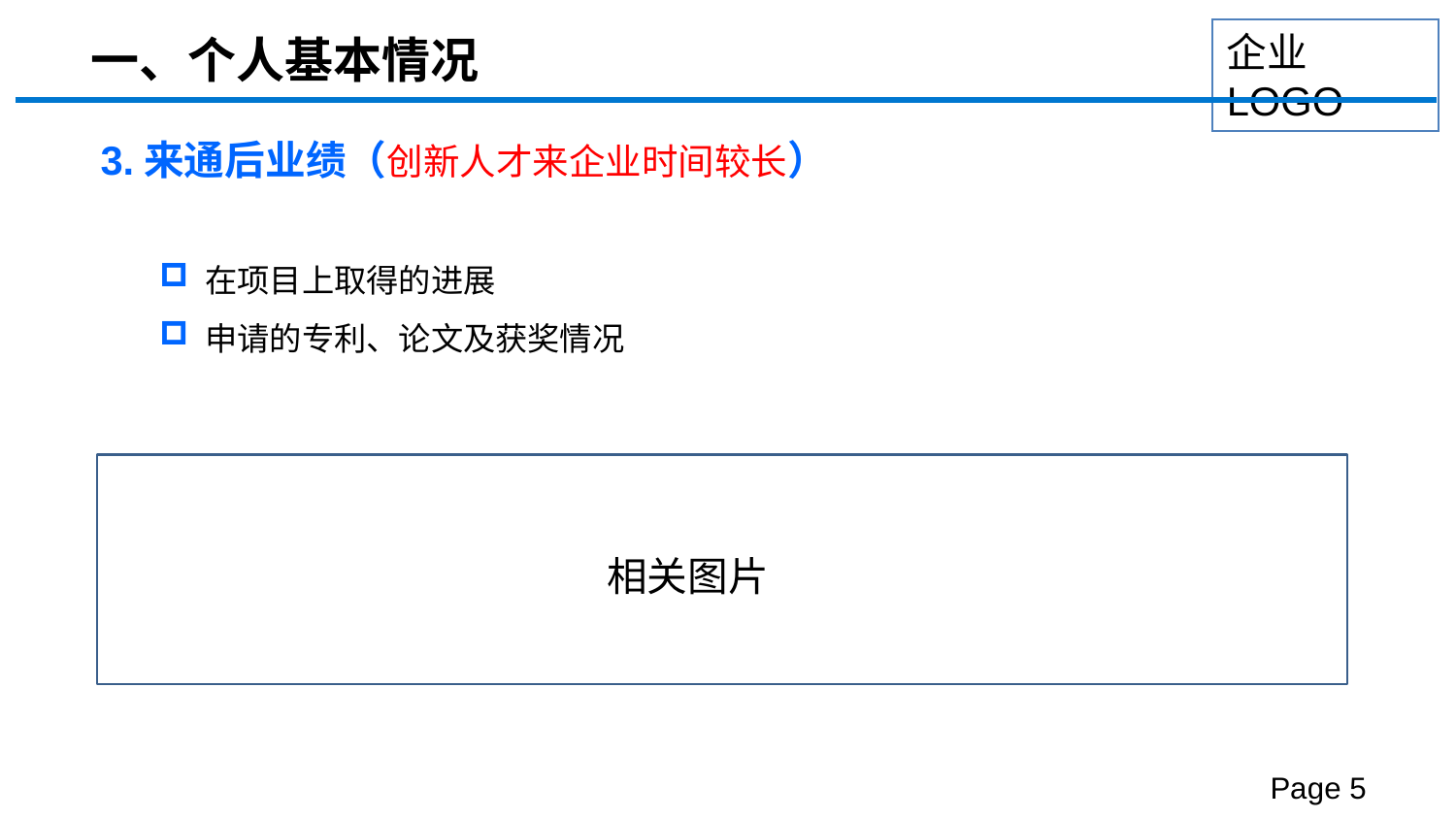

一、个人基本情况
3.来通后业绩（创新人才来企业时间较长）
在项目上取得的进展
申请的专利、论文及获奖情况

相关图片
Page 5